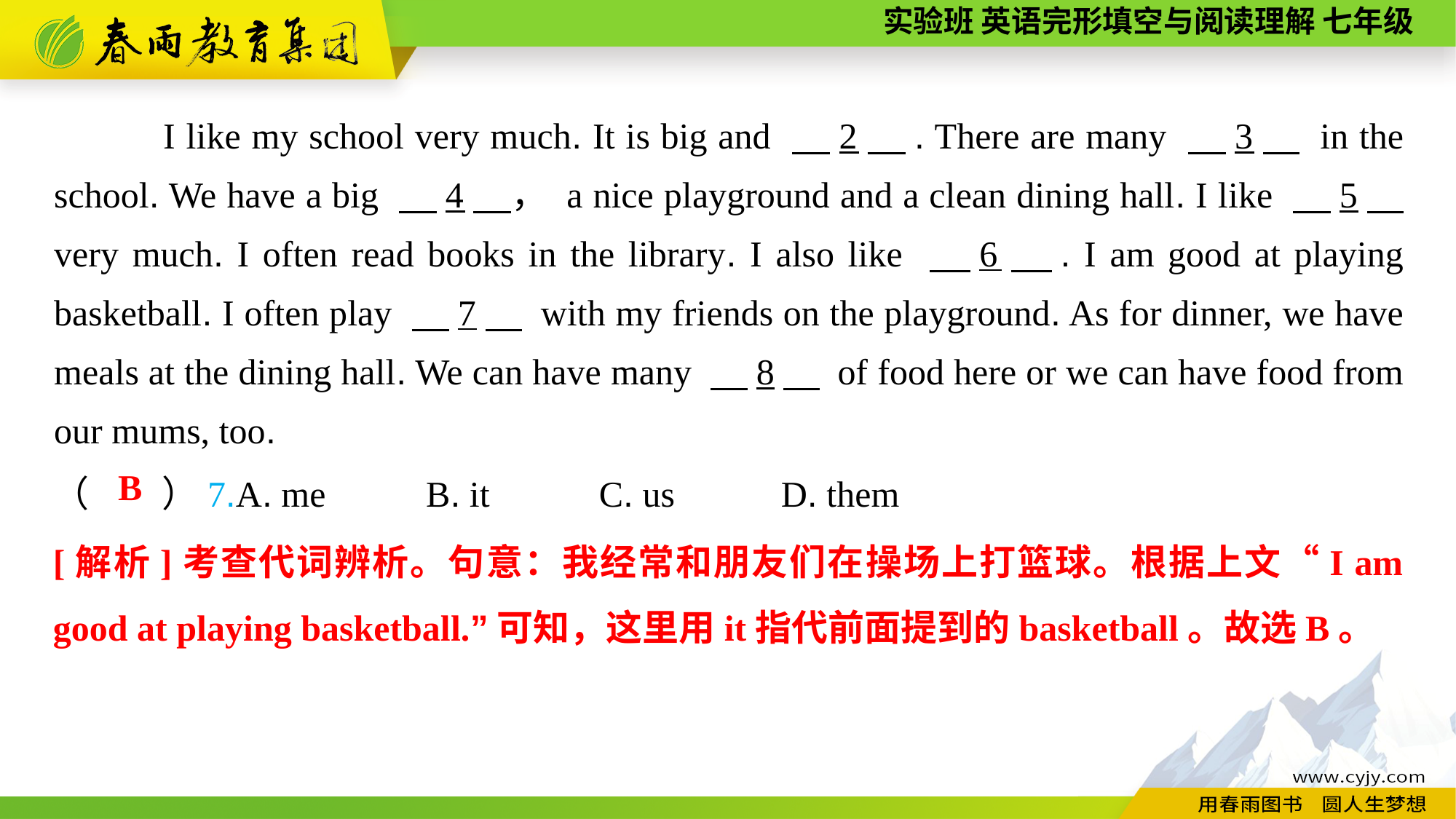

I like my school very much. It is big and 　2　. There are many 　3　 in the school. We have a big 　4　， a nice playground and a clean dining hall. I like 　5　 very much. I often read books in the library. I also like 　6　. I am good at playing basketball. I often play 　7　 with my friends on the playground. As for dinner, we have meals at the dining hall. We can have many 　8　 of food here or we can have food from our mums, too.
（　　）7.A. me           B. it            C. us	        D. them
B
[解析]考查代词辨析。句意：我经常和朋友们在操场上打篮球。根据上文“I am good at playing basketball.”可知，这里用it指代前面提到的basketball。故选B。